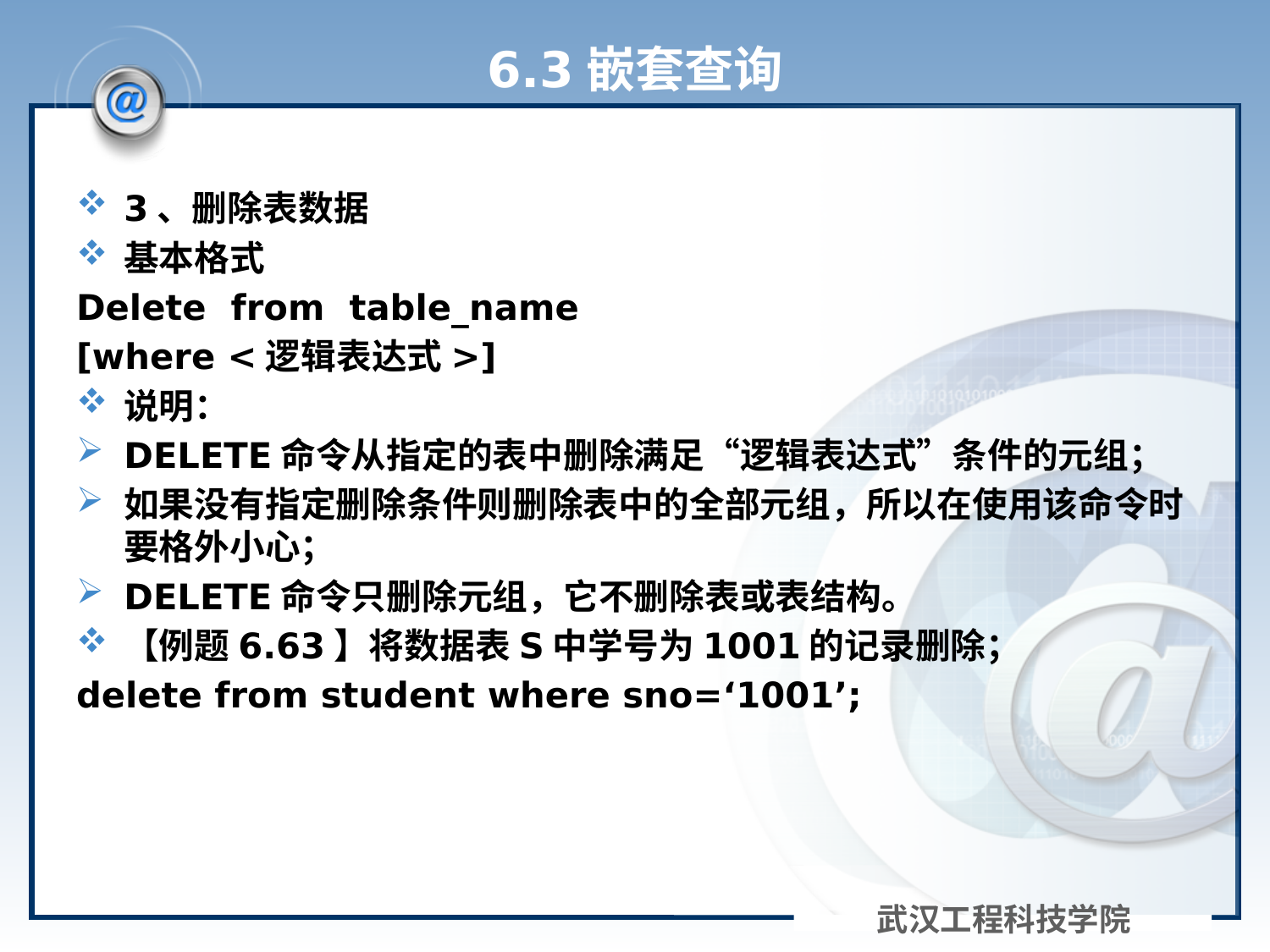

# 6.3嵌套查询
3、删除表数据
基本格式
Delete  from  table_name
[where <逻辑表达式>]
说明：
DELETE命令从指定的表中删除满足“逻辑表达式”条件的元组；
如果没有指定删除条件则删除表中的全部元组，所以在使用该命令时要格外小心；
DELETE命令只删除元组，它不删除表或表结构。
【例题6.63】将数据表S中学号为1001的记录删除；
delete from student where sno=‘1001’;

武汉工程科技学院